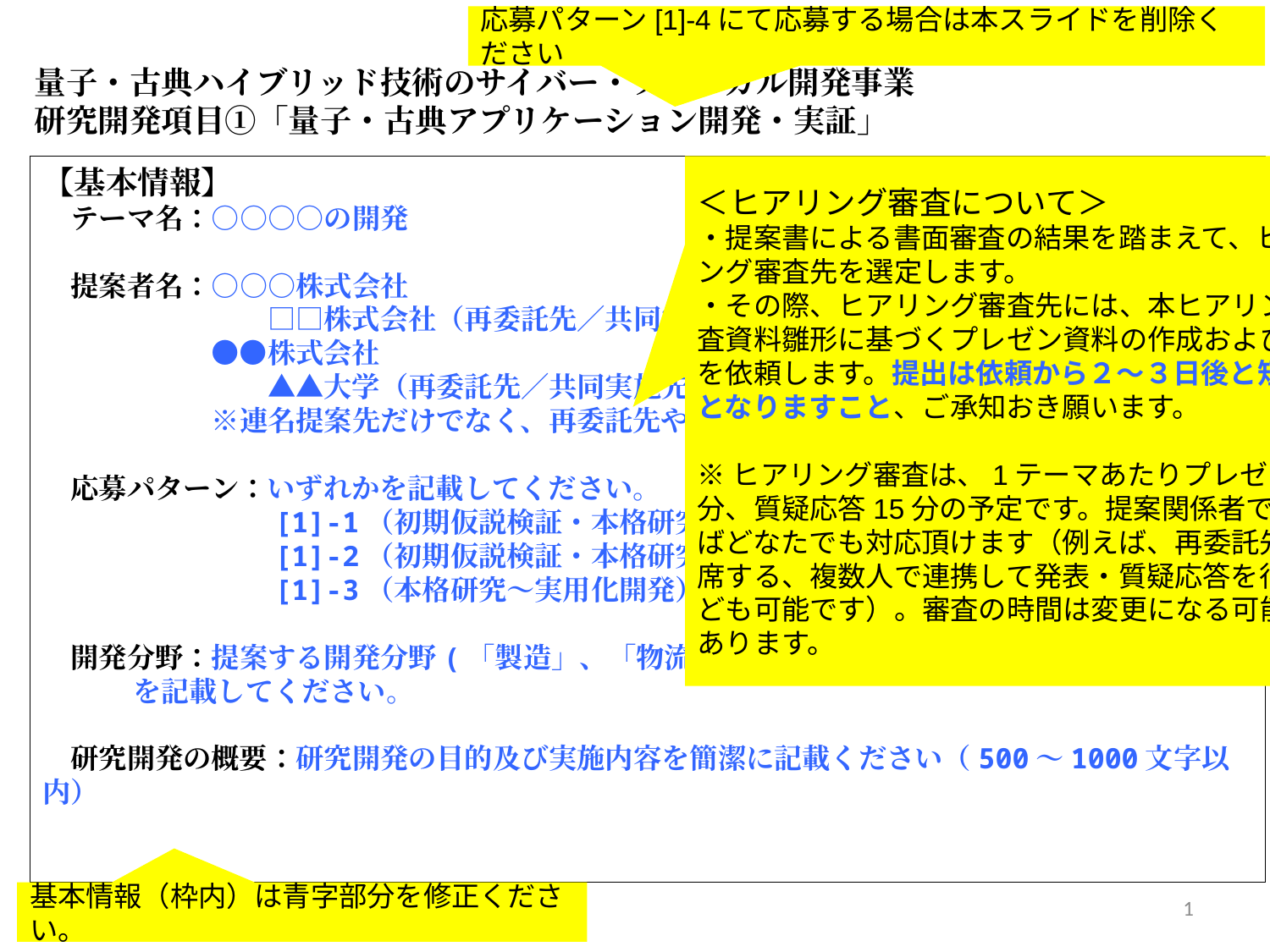

応募パターン[1]-4にて応募する場合は本スライドを削除ください
量子・古典ハイブリッド技術のサイバー・フィジカル開発事業
研究開発項目①「量子・古典アプリケーション開発・実証」
【基本情報】
　テーマ名：○○○○の開発

　提案者名：○○○株式会社
　　　　　　　　□□株式会社（再委託先／共同実施先）
　　　　　　●●株式会社
　　　　　　　　▲▲大学（再委託先／共同実施先）
　　　　　　※連名提案先だけでなく、再委託先や共同実施先も記載ください。

　応募パターン：いずれかを記載してください。
　　　　　　　　[1]-1（初期仮説検証・本格研究・実用化開発）
　　　　　　　　[1]-2（初期仮説検証・本格研究）
　　　　　　　　[1]-3（本格研究～実用化開発）

　開発分野：提案する開発分野(「製造」、「物流・交通」、「ネットワーク」)
            を記載してください。

　研究開発の概要：研究開発の目的及び実施内容を簡潔に記載ください（500～1000文字以内）
＜ヒアリング審査について＞
・提案書による書面審査の結果を踏まえて、ヒアリング審査先を選定します。
・その際、ヒアリング審査先には、本ヒアリング審査資料雛形に基づくプレゼン資料の作成および提出を依頼します。提出は依頼から２～３日後と短納期となりますこと、ご承知おき願います。

※ヒアリング審査は、1テーマあたりプレゼン15分、質疑応答15分の予定です。提案関係者であればどなたでも対応頂けます（例えば、再委託先も同席する、複数人で連携して発表・質疑応答を行うなども可能です）。審査の時間は変更になる可能性があります。
基本情報（枠内）は青字部分を修正ください。
1